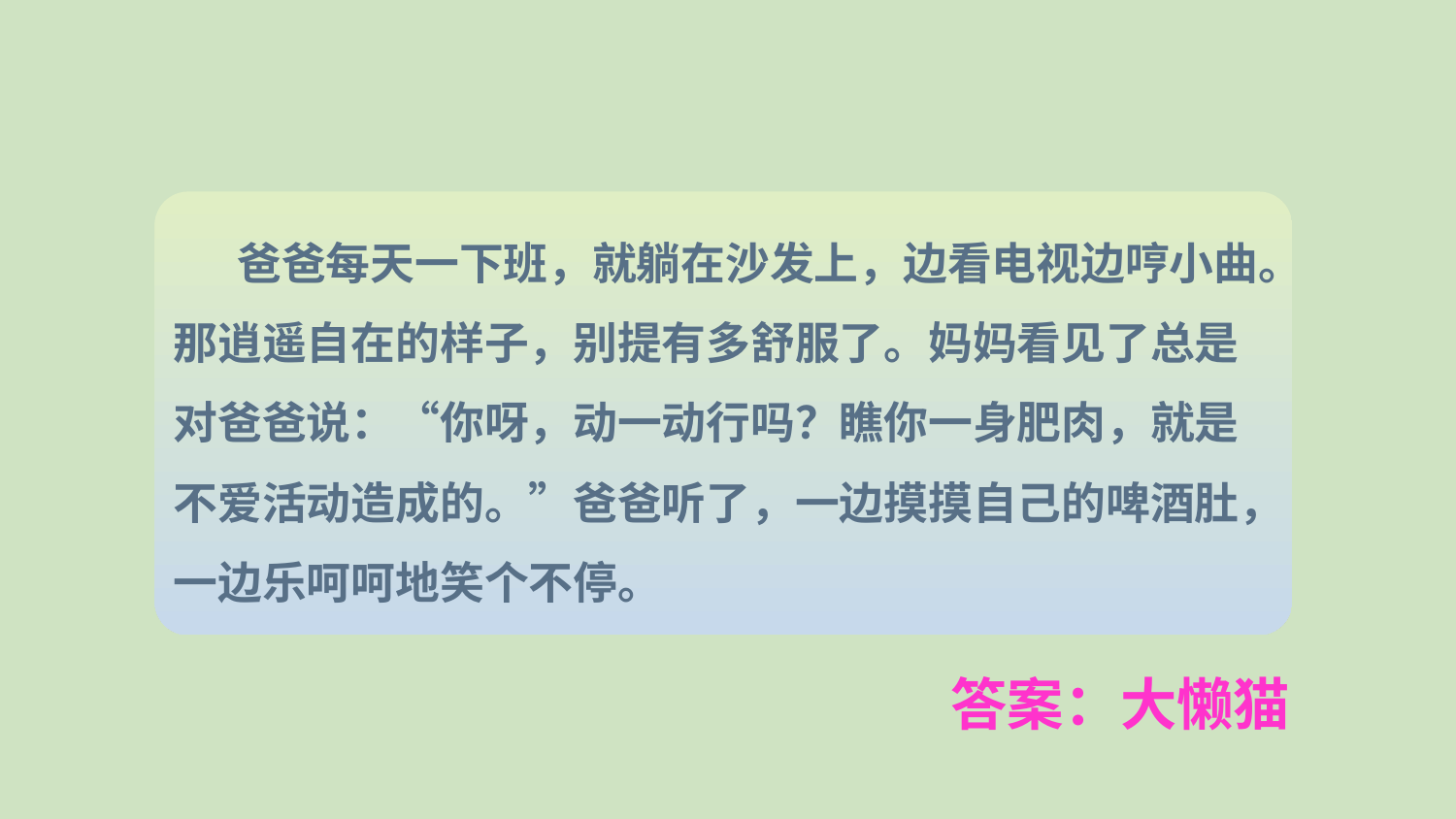

爸爸每天一下班，就躺在沙发上，边看电视边哼小曲。那逍遥自在的样子，别提有多舒服了。妈妈看见了总是对爸爸说：“你呀，动一动行吗？瞧你一身肥肉，就是不爱活动造成的。”爸爸听了，一边摸摸自己的啤酒肚，一边乐呵呵地笑个不停。
答案：大懒猫